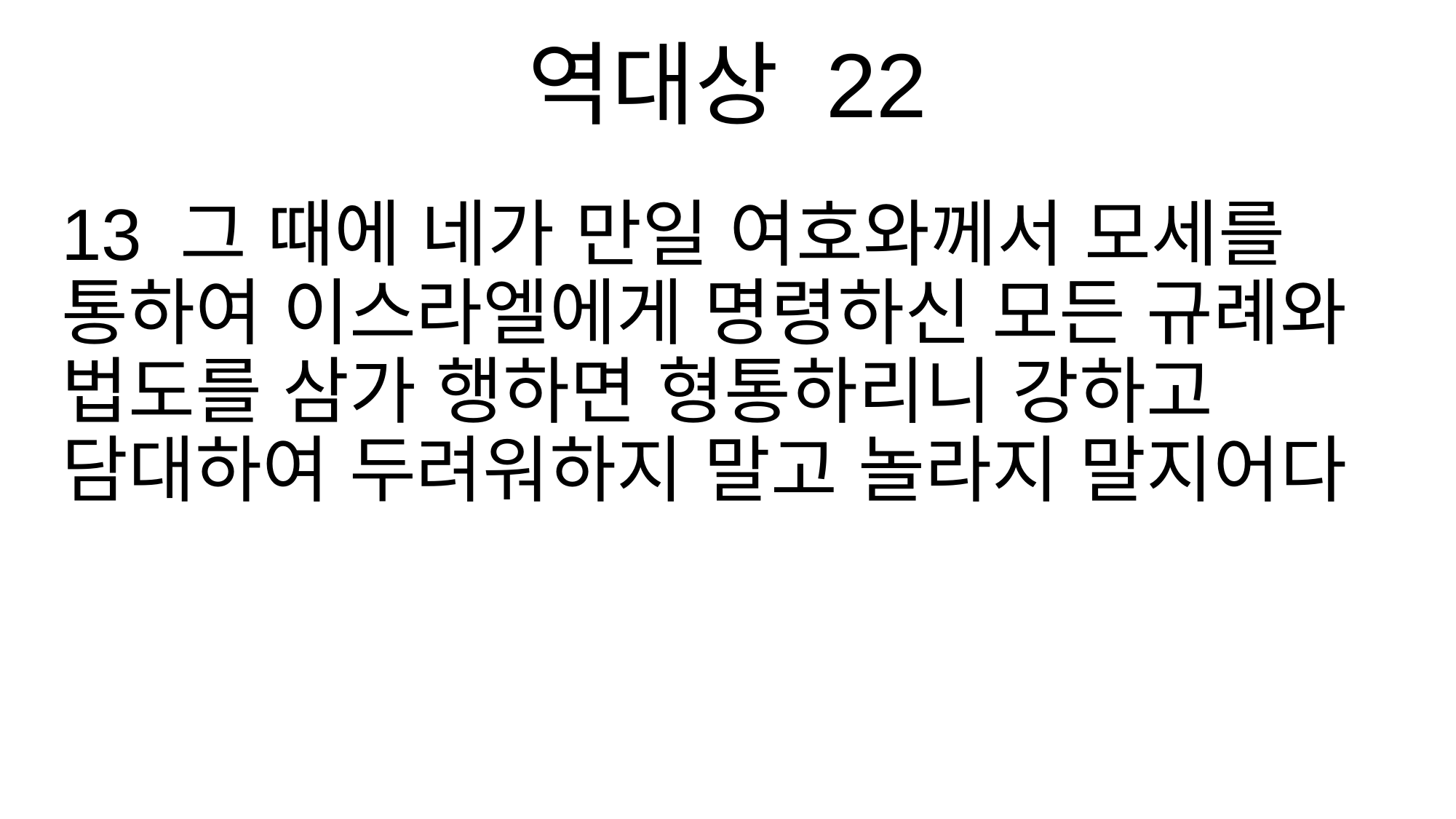

역대상 22
13 그 때에 네가 만일 여호와께서 모세를 통하여 이스라엘에게 명령하신 모든 규례와 법도를 삼가 행하면 형통하리니 강하고 담대하여 두려워하지 말고 놀라지 말지어다